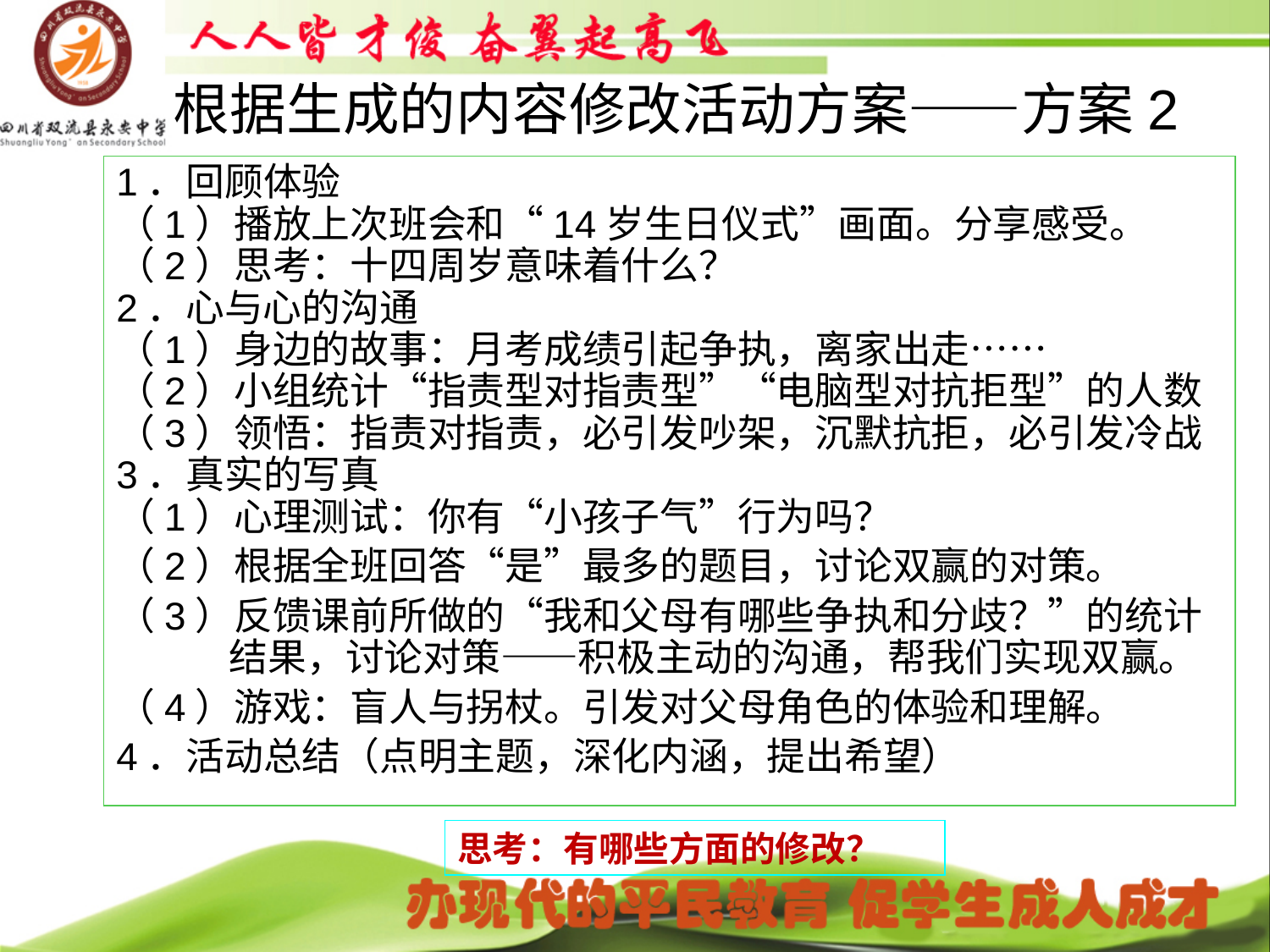

根据生成的内容修改活动方案——方案2
# 1．回顾体验
（1）播放上次班会和“14岁生日仪式”画面。分享感受。
（2）思考：十四周岁意味着什么？
2．心与心的沟通
（1）身边的故事：月考成绩引起争执，离家出走……
（2）小组统计“指责型对指责型”“电脑型对抗拒型”的人数
（3）领悟：指责对指责，必引发吵架，沉默抗拒，必引发冷战
3．真实的写真
（1）心理测试：你有“小孩子气”行为吗？
（2）根据全班回答“是”最多的题目，讨论双赢的对策。
（3）反馈课前所做的“我和父母有哪些争执和分歧？”的统计结果，讨论对策——积极主动的沟通，帮我们实现双赢。
（4）游戏：盲人与拐杖。引发对父母角色的体验和理解。
4．活动总结（点明主题，深化内涵，提出希望）
思考：有哪些方面的修改？